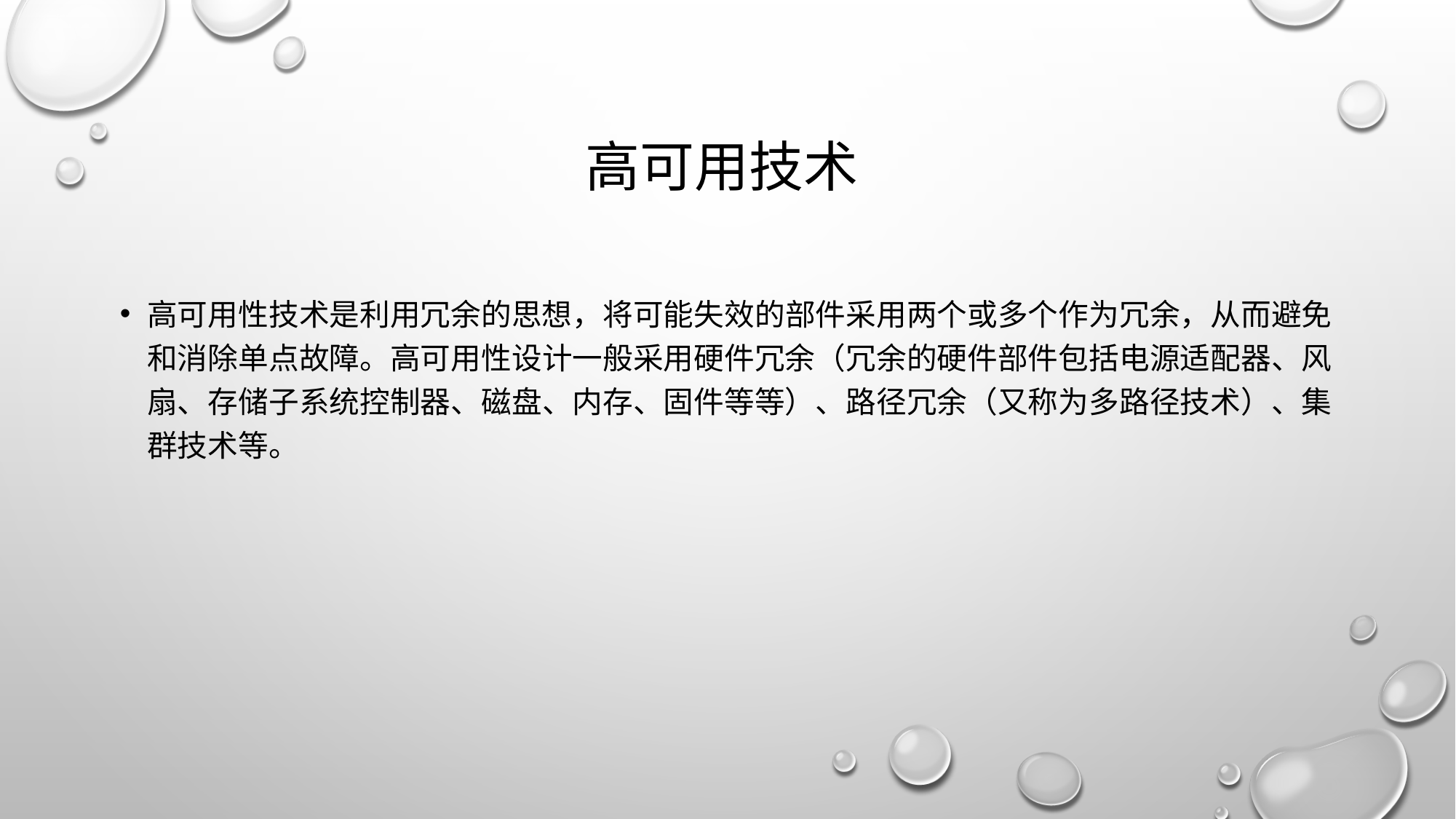

# 高可用技术
高可用性技术是利用冗余的思想，将可能失效的部件采用两个或多个作为冗余，从而避免和消除单点故障。高可用性设计一般采用硬件冗余（冗余的硬件部件包括电源适配器、风扇、存储子系统控制器、磁盘、内存、固件等等）、路径冗余（又称为多路径技术）、集群技术等。